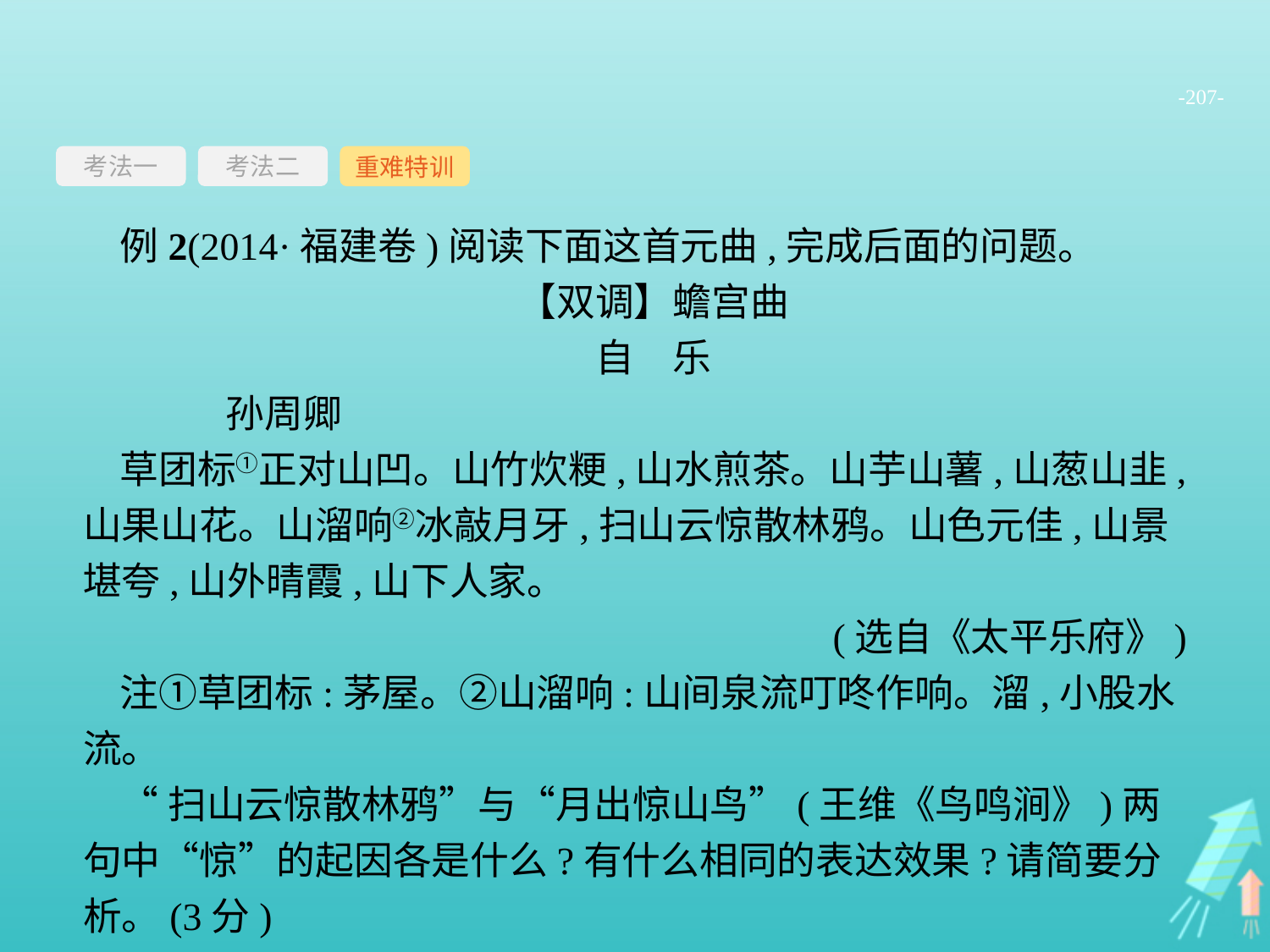

-207-
考法一
重难特训
考法二
例2(2014·福建卷)阅读下面这首元曲,完成后面的问题。
【双调】蟾宫曲
自　乐
	孙周卿
草团标①正对山凹。山竹炊粳,山水煎茶。山芋山薯,山葱山韭,山果山花。山溜响②冰敲月牙,扫山云惊散林鸦。山色元佳,山景堪夸,山外晴霞,山下人家。
(选自《太平乐府》)
注①草团标:茅屋。②山溜响:山间泉流叮咚作响。溜,小股水流。
“扫山云惊散林鸦”与“月出惊山鸟”(王维《鸟鸣涧》)两句中“惊”的起因各是什么?有什么相同的表达效果?请简要分析。(3分)